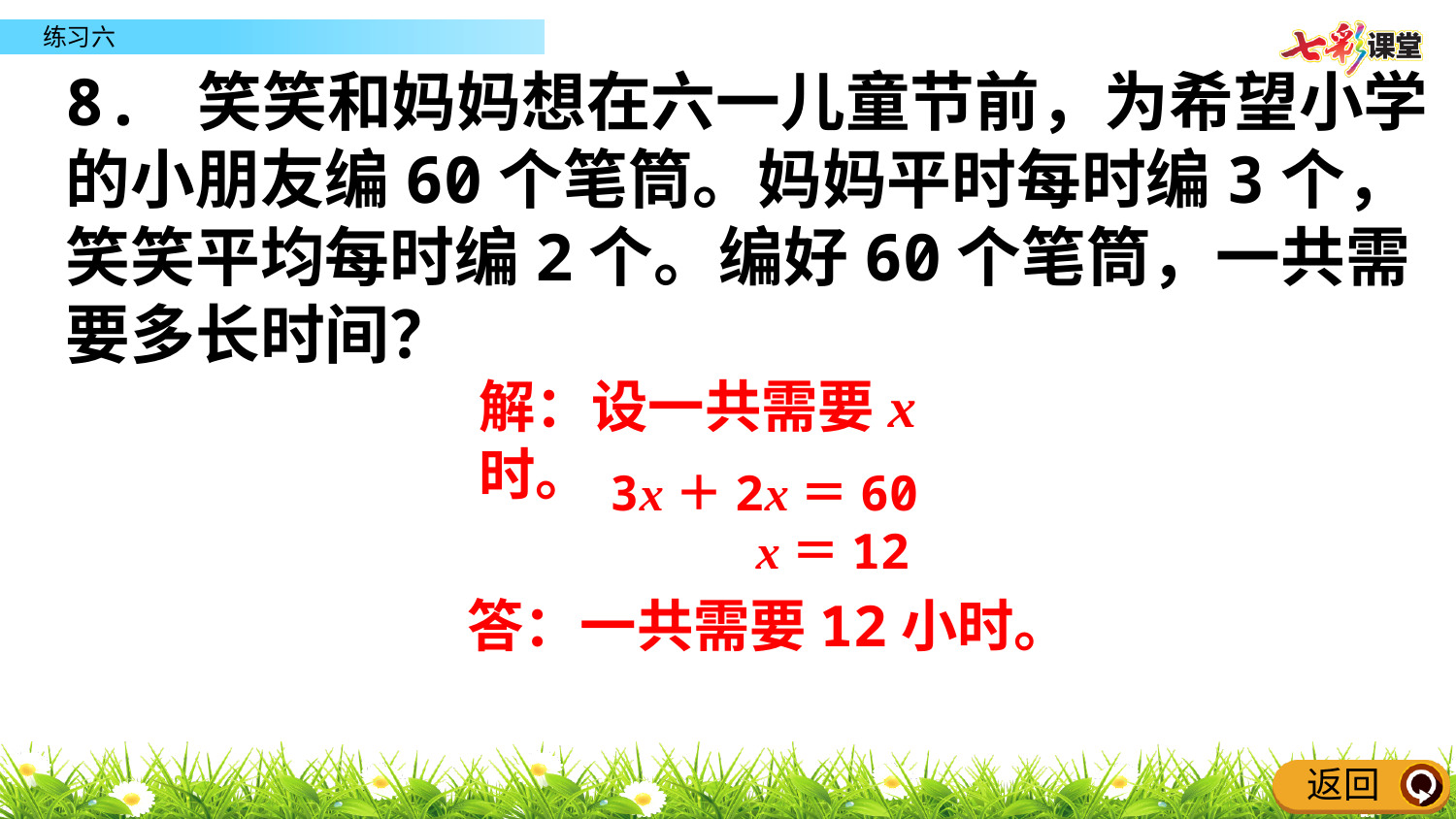

8. 笑笑和妈妈想在六一儿童节前，为希望小学的小朋友编60个笔筒。妈妈平时每时编3个，笑笑平均每时编2个。编好60个笔筒，一共需要多长时间？
解：设一共需要x时。
3x＋2x＝60
     x＝12
答：一共需要12小时。